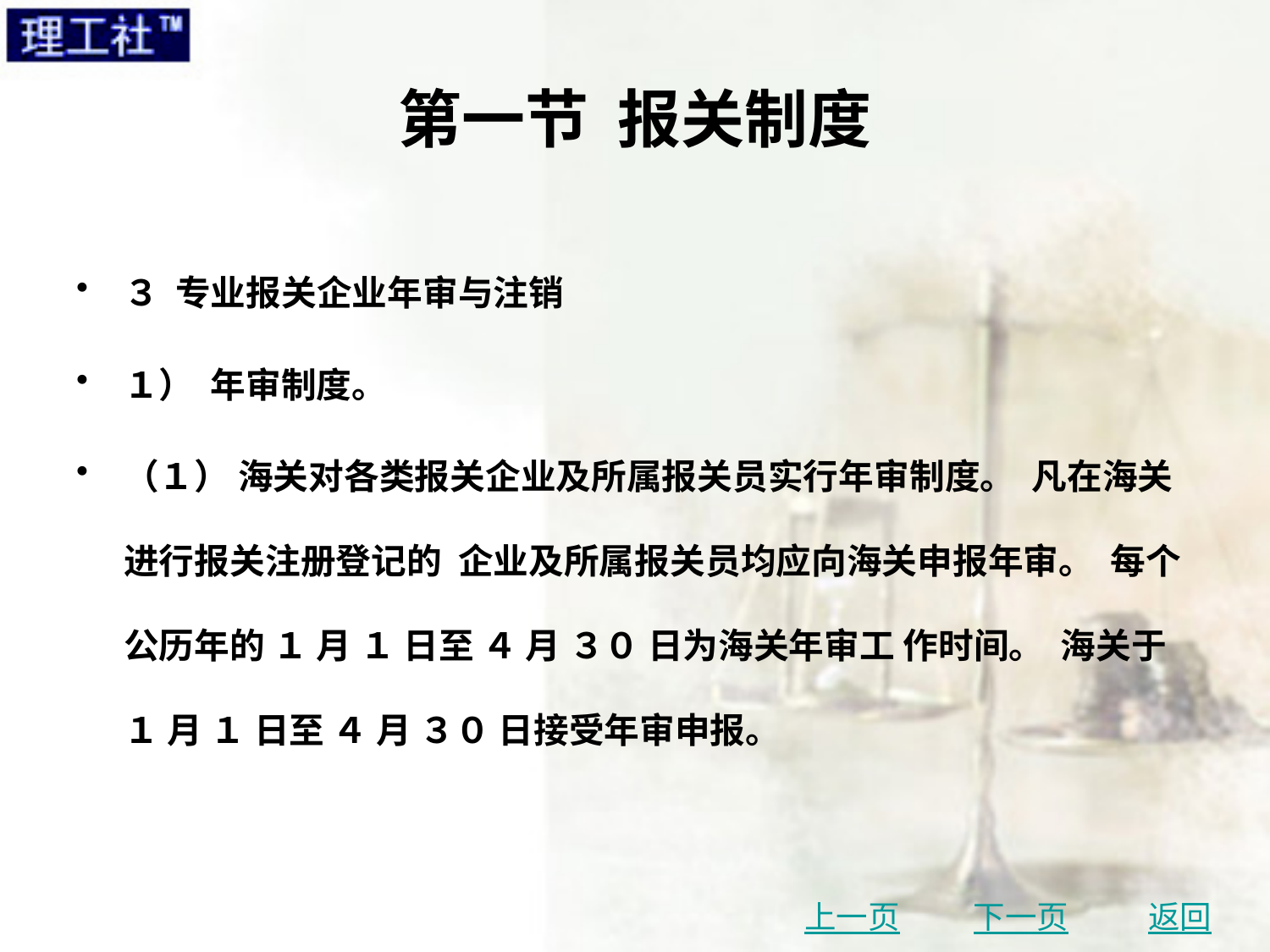

# 第一节  报关制度
３  专业报关企业年审与注销
１）  年审制度。
（１） 海关对各类报关企业及所属报关员实行年审制度。  凡在海关进行报关注册登记的  企业及所属报关员均应向海关申报年审。  每个公历年的 １ 月 １ 日至 ４ 月 ３０ 日为海关年审工 作时间。  海关于 １ 月 １ 日至 ４ 月 ３０ 日接受年审申报。

上一页
下一页
返回